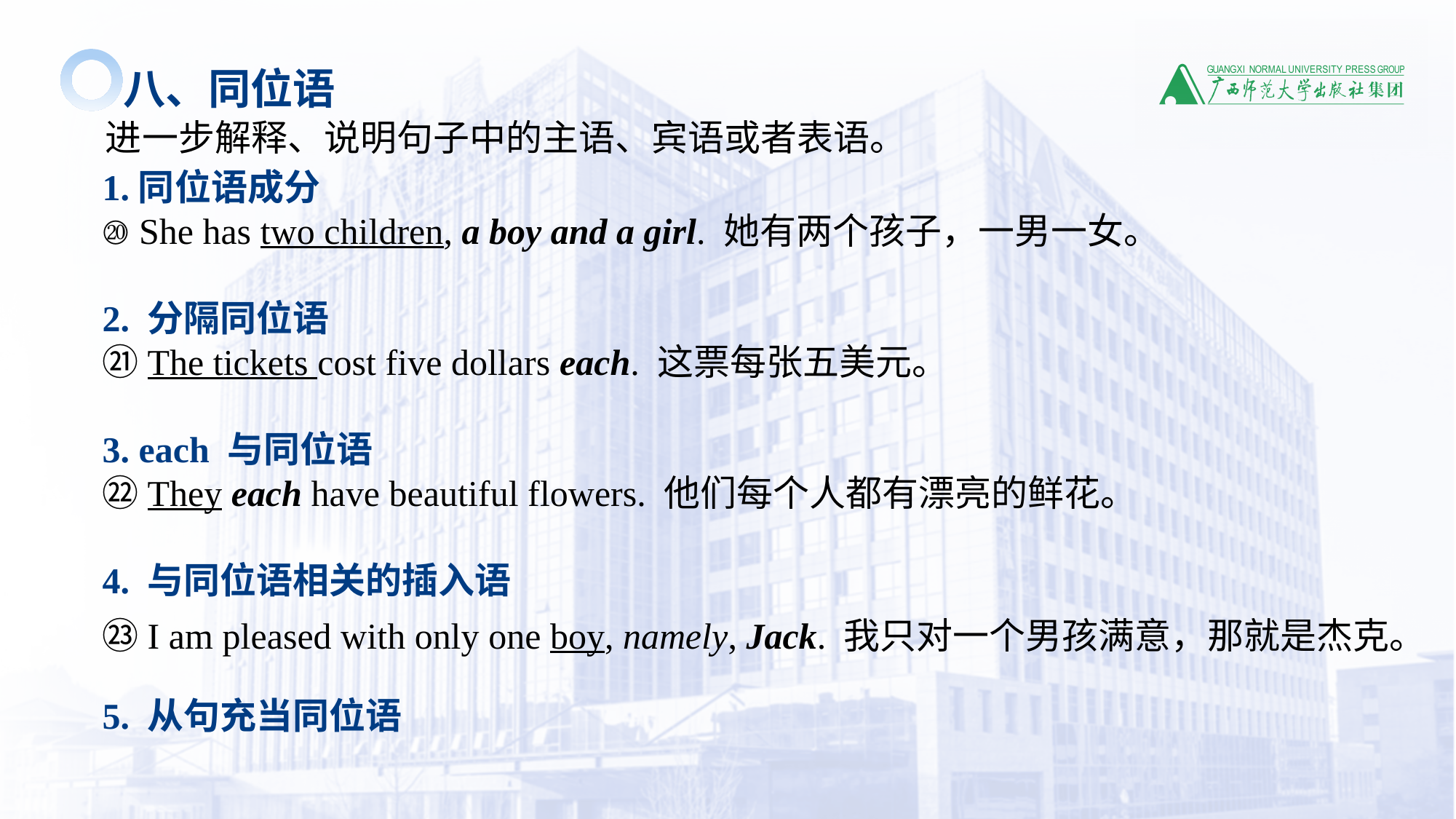

八、同位语

进一步解释、说明句子中的主语、宾语或者表语。
1.同位语成分
⑳ She has two children, a boy and a girl. 她有两个孩子，一男一女。

2. 分隔同位语
㉑The tickets cost five dollars each. 这票每张五美元。

3. each 与同位语
㉒They each have beautiful flowers. 他们每个人都有漂亮的鲜花。

4. 与同位语相关的插入语

㉓I am pleased with only one boy, namely, Jack. 我只对一个男孩满意，那就是杰克。
5. 从句充当同位语